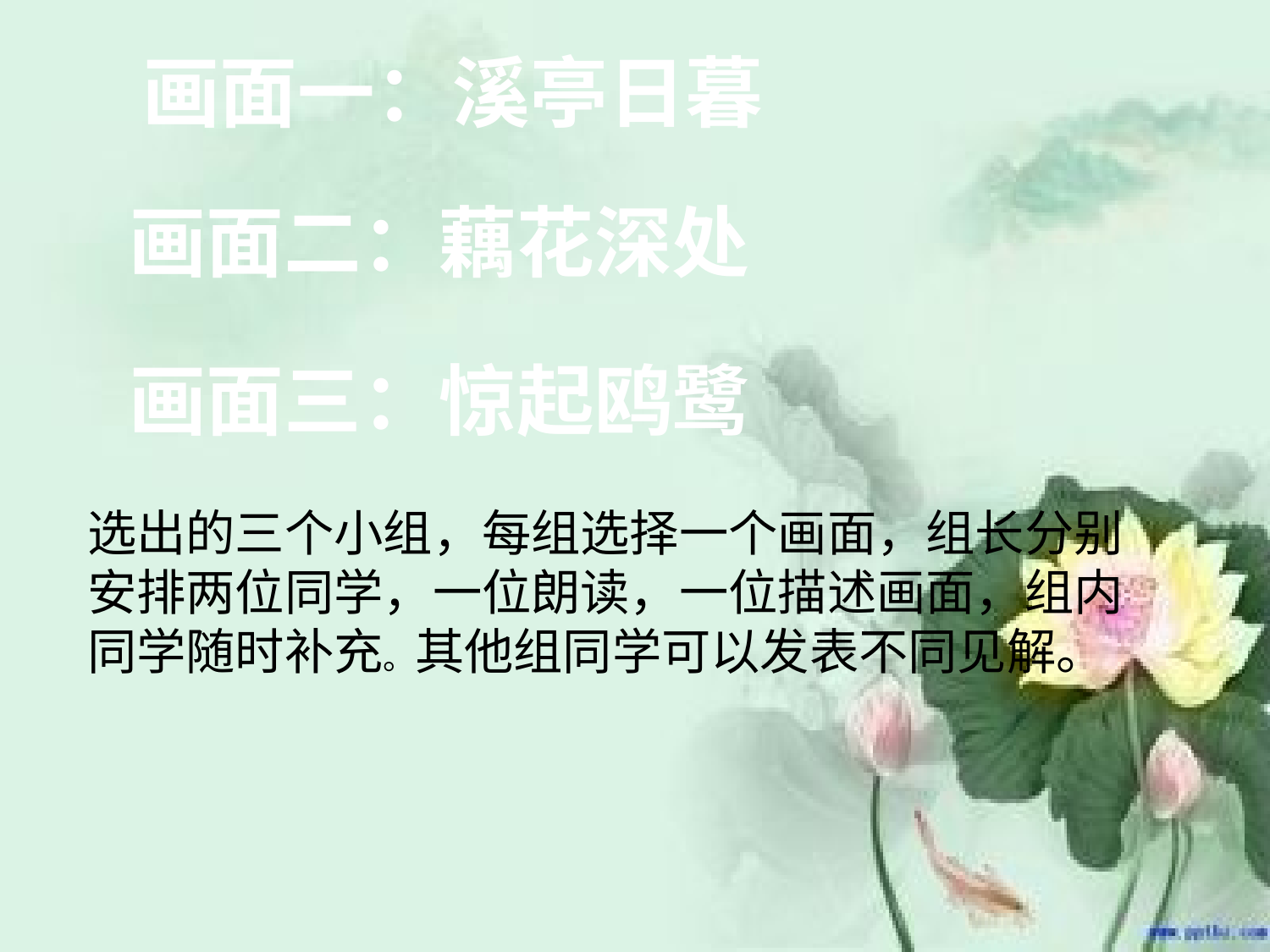

画面一：溪亭日暮
画面二：藕花深处
画面三：惊起鸥鹭

选出的三个小组，每组选择一个画面，组长分别安排两位同学，一位朗读，一位描述画面，组内同学随时补充。其他组同学可以发表不同见解。